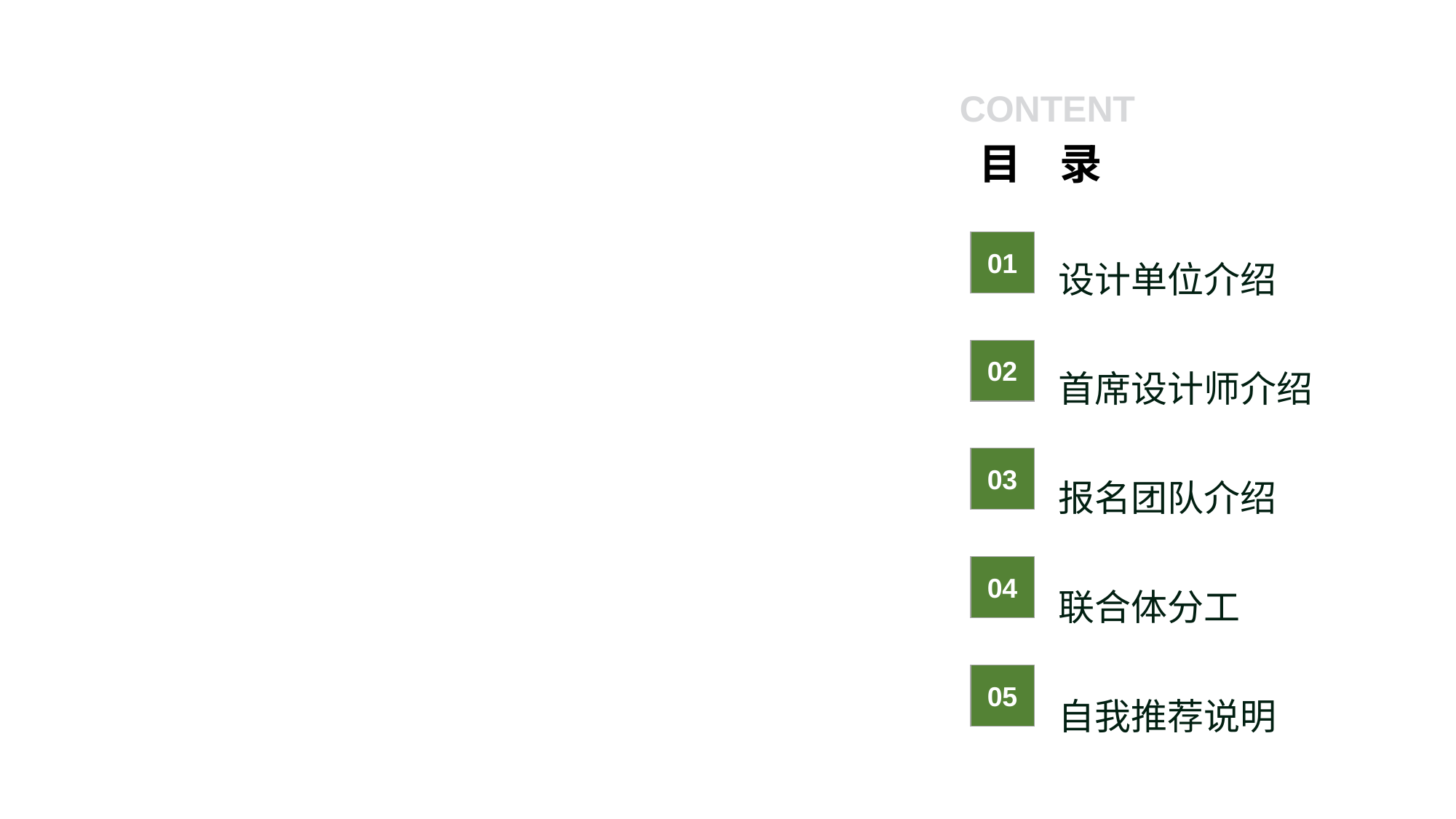

CONTENT
目    录
设计单位介绍
首席设计师介绍
报名团队介绍
联合体分工
自我推荐说明
01
02
03
04
05